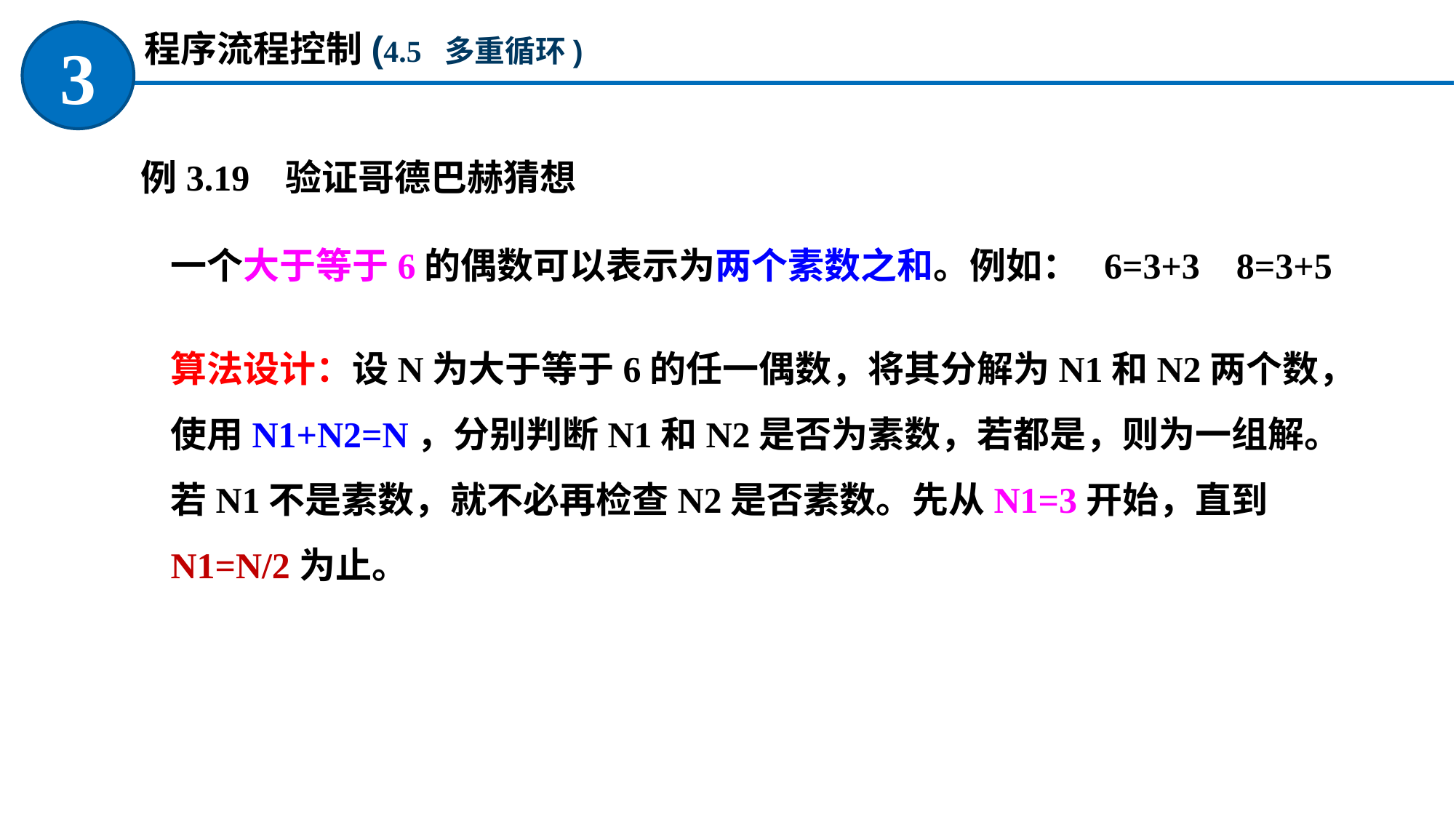

程序流程控制(4.5  多重循环)
3
例3.19   验证哥德巴赫猜想
一个大于等于6的偶数可以表示为两个素数之和。例如：  6=3+3    8=3+5
算法设计：设N为大于等于6的任一偶数，将其分解为N1和N2两个数，使用N1+N2=N，分别判断N1和N2是否为素数，若都是，则为一组解。若N1不是素数，就不必再检查N2是否素数。先从N1=3开始，直到N1=N/2为止。